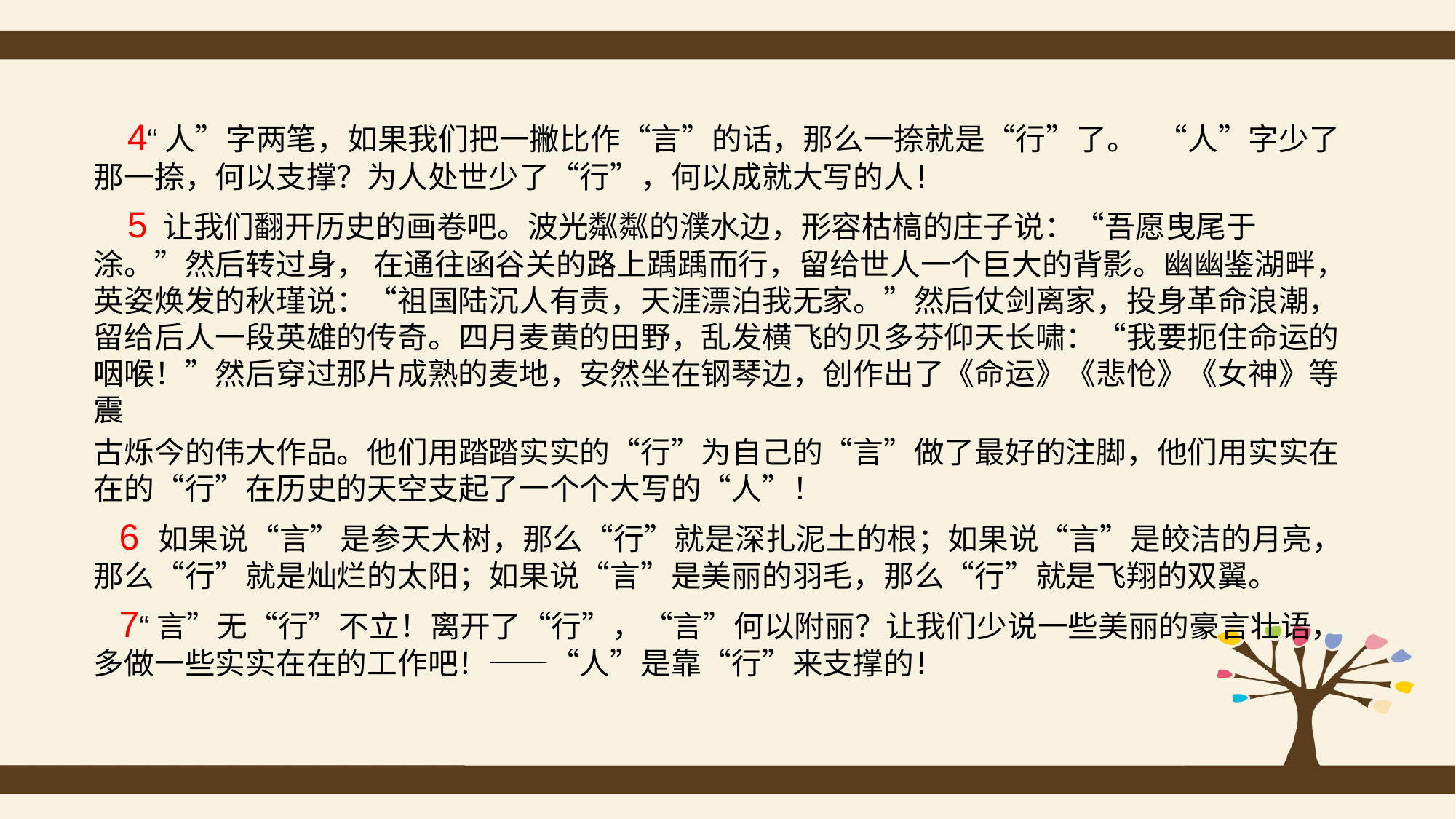

4“人”字两笔，如果我们把一撇比作“言”的话，那么一捺就是“行”了。   “人”字少了那一捺，何以支撑？为人处世少了“行”，何以成就大写的人！
    5 让我们翻开历史的画卷吧。波光粼粼的濮水边，形容枯槁的庄子说：“吾愿曳尾于涂。”然后转过身， 在通往函谷关的路上踽踽而行，留给世人一个巨大的背影。幽幽鉴湖畔，英姿焕发的秋瑾说：“祖国陆沉人有责，天涯漂泊我无家。”然后仗剑离家，投身革命浪潮，留给后人一段英雄的传奇。四月麦黄的田野，乱发横飞的贝多芬仰天长啸：“我要扼住命运的咽喉！”然后穿过那片成熟的麦地，安然坐在钢琴边，创作出了《命运》《悲怆》《女神》等震
古烁今的伟大作品。他们用踏踏实实的“行”为自己的“言”做了最好的注脚，他们用实实在在的“行”在历史的天空支起了一个个大写的“人”！
   6 如果说“言”是参天大树，那么“行”就是深扎泥土的根；如果说“言”是皎洁的月亮，那么“行”就是灿烂的太阳；如果说“言”是美丽的羽毛，那么“行”就是飞翔的双翼。
   7“言”无“行”不立！离开了“行”，“言”何以附丽？让我们少说一些美丽的豪言壮语，多做一些实实在在的工作吧！——“人”是靠“行”来支撑的！